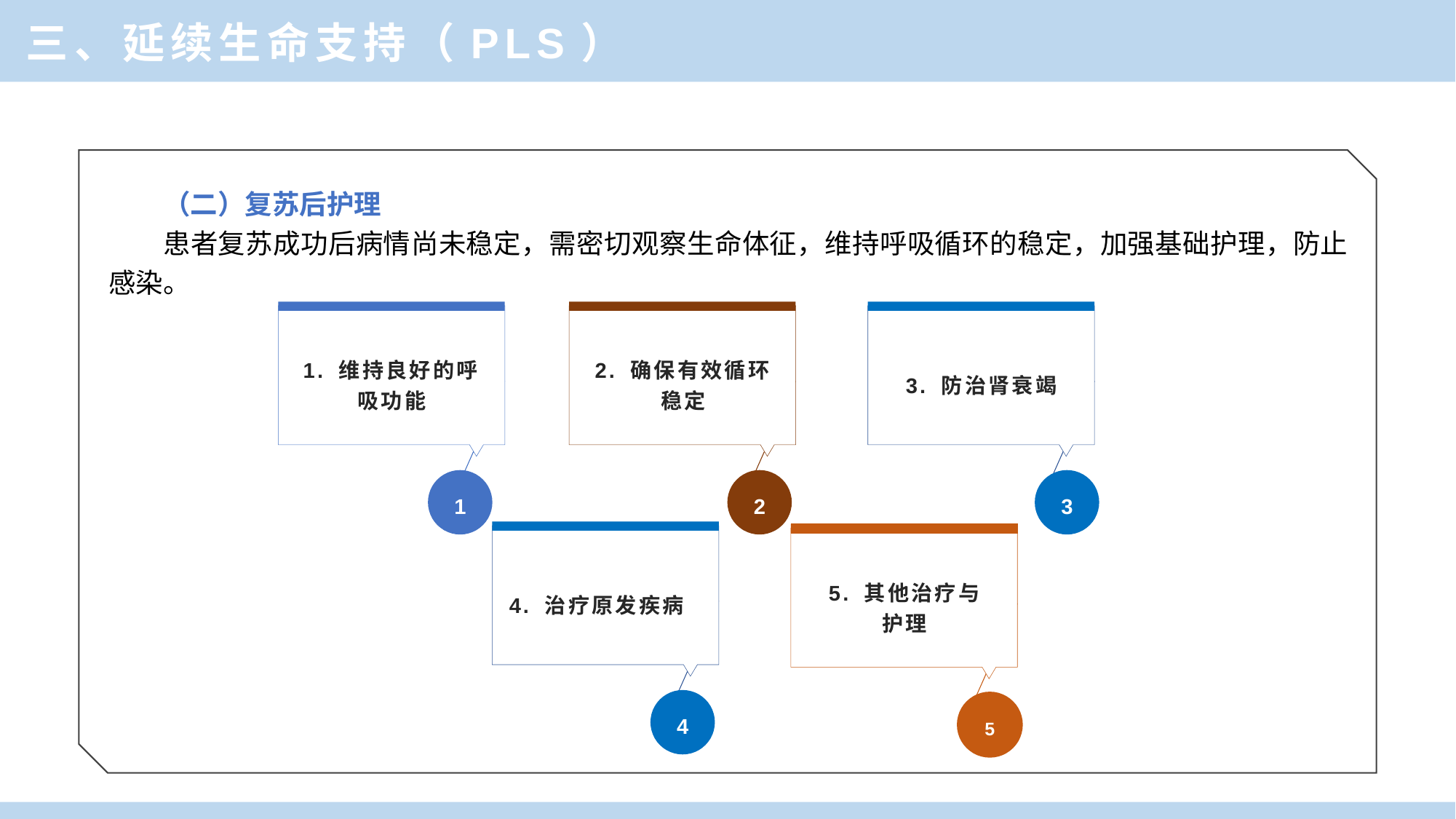

三、延续生命支持（PLS）

（二）复苏后护理
患者复苏成功后病情尚未稳定，需密切观察生命体征，维持呼吸循环的稳定，加强基础护理，防止感染。

1. 维持良好的呼吸功能
1

2. 确保有效循环稳定
2

3. 防治肾衰竭
3

4. 治疗原发疾病
4

5. 其他治疗与
护理
5